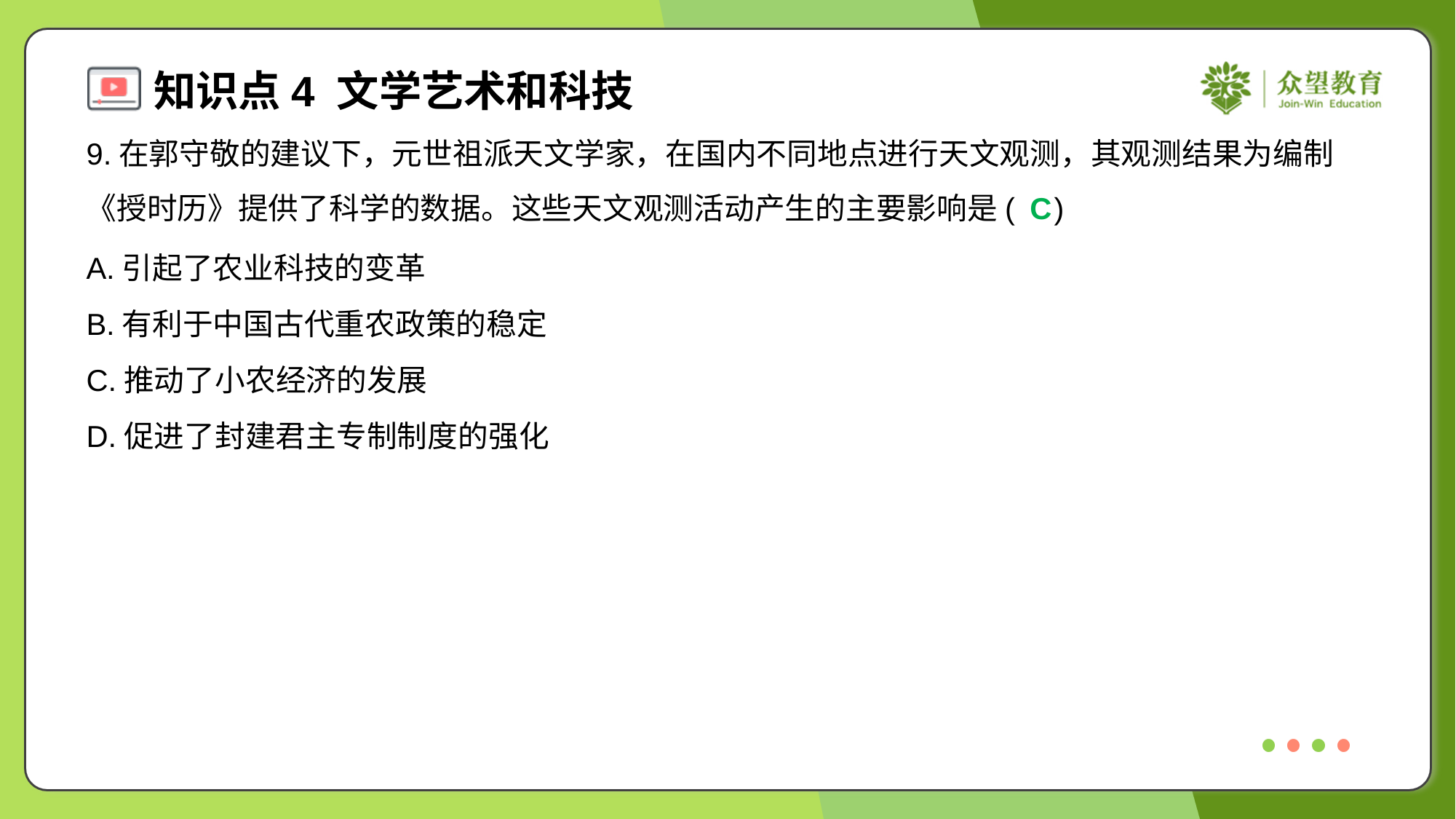

9.在郭守敬的建议下，元世祖派天文学家，在国内不同地点进行天文观测，其观测结果为编制
《授时历》提供了科学的数据。这些天文观测活动产生的主要影响是(     )
C
A.引起了农业科技的变革
B.有利于中国古代重农政策的稳定
C.推动了小农经济的发展
D.促进了封建君主专制制度的强化